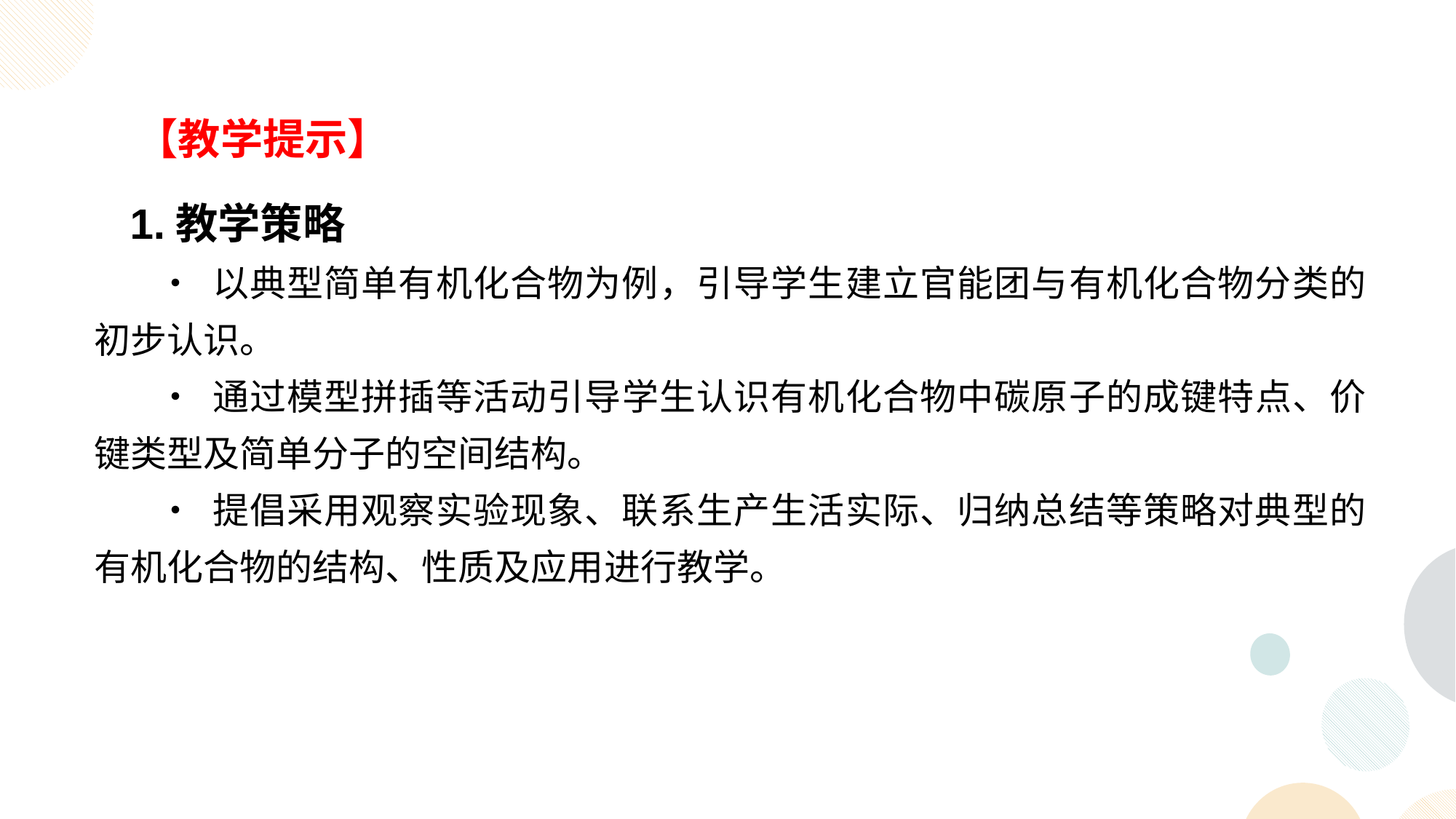

【教学提示】
   1.教学策略
• 以典型简单有机化合物为例，引导学生建立官能团与有机化合物分类的初步认识。
• 通过模型拼插等活动引导学生认识有机化合物中碳原子的成键特点、价键类型及简单分子的空间结构。
• 提倡采用观察实验现象、联系生产生活实际、归纳总结等策略对典型的有机化合物的结构、性质及应用进行教学。